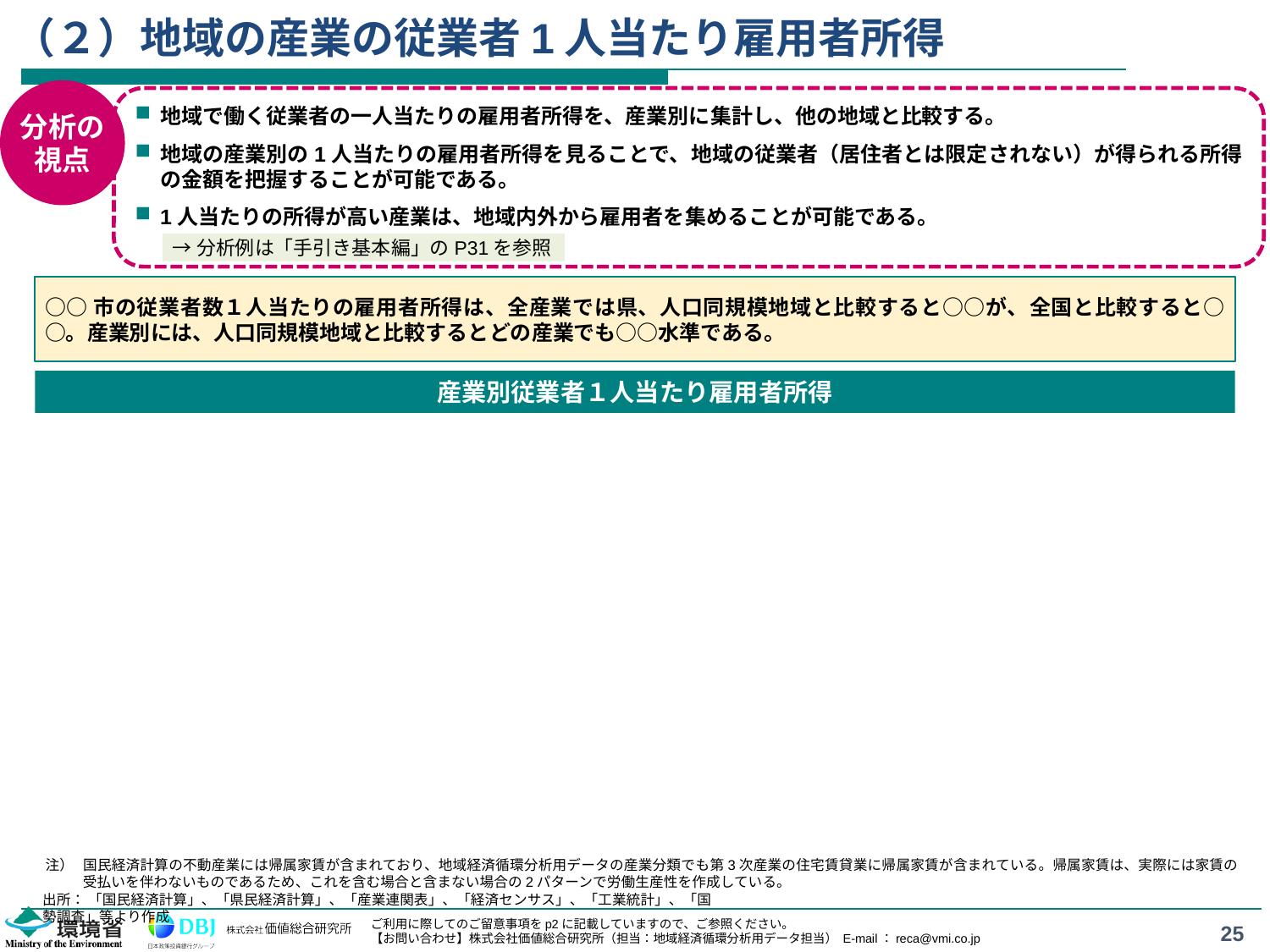

# （２）地域の産業の従業者1人当たり雇用者所得
分析の
視点
地域で働く従業者の一人当たりの雇用者所得を、産業別に集計し、他の地域と比較する。
地域の産業別の1人当たりの雇用者所得を見ることで、地域の従業者（居住者とは限定されない）が得られる所得の金額を把握することが可能である。
1人当たりの所得が高い産業は、地域内外から雇用者を集めることが可能である。
→分析例は「手引き基本編」のP31を参照
○○市の従業者数１人当たりの雇用者所得は、全産業では県、人口同規模地域と比較すると○○が、全国と比較すると○○。産業別には、人口同規模地域と比較するとどの産業でも○○水準である。
産業別従業者１人当たり雇用者所得
注）	国民経済計算の不動産業には帰属家賃が含まれており、地域経済循環分析用データの産業分類でも第3次産業の住宅賃貸業に帰属家賃が含まれている。帰属家賃は、実際には家賃の受払いを伴わないものであるため、これを含む場合と含まない場合の2パターンで労働生産性を作成している。
出所： 「国民経済計算」、「県民経済計算」、「産業連関表」、「経済センサス」、「工業統計」、「国勢調査」等より作成
25